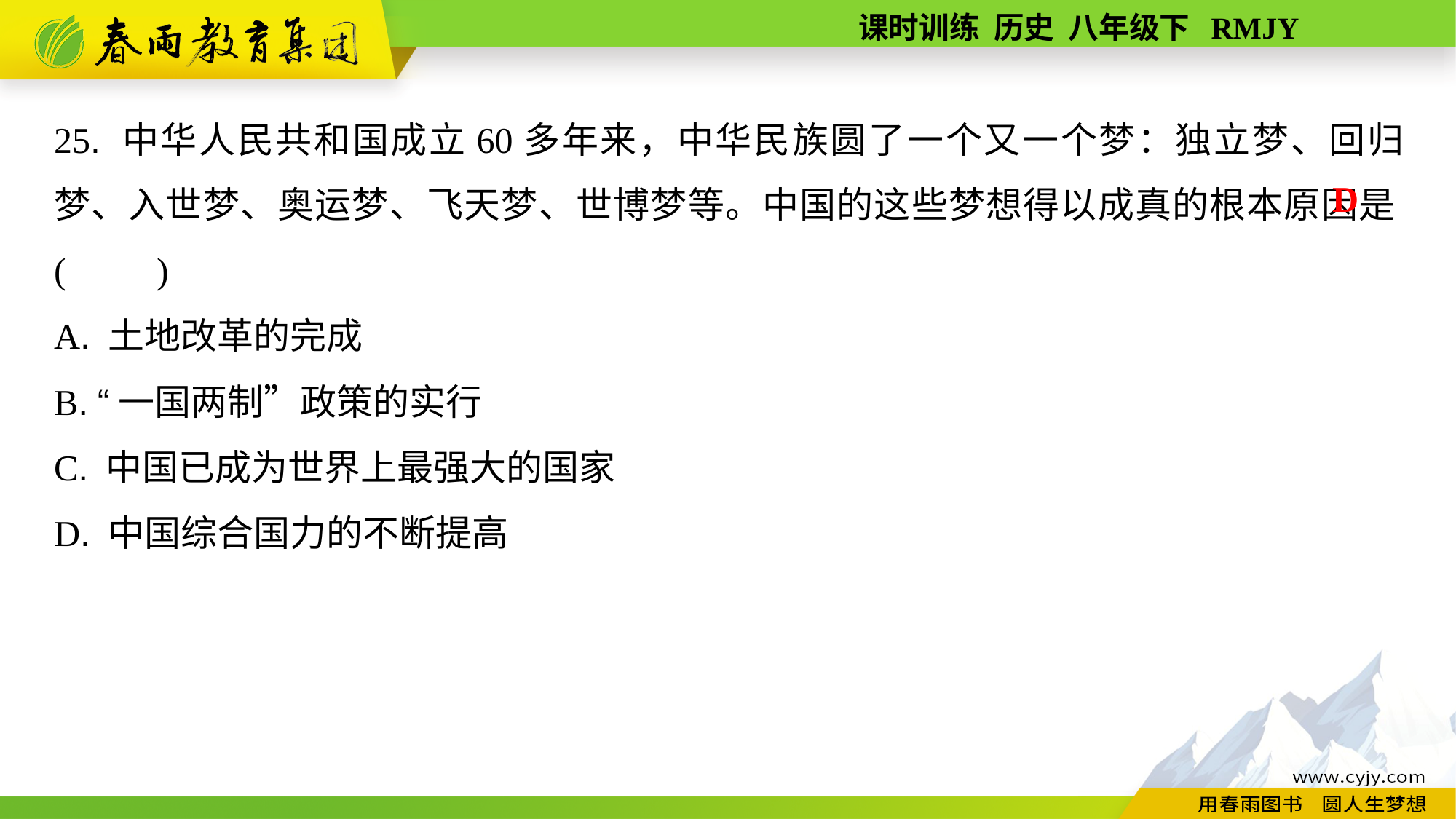

25. 中华人民共和国成立60多年来，中华民族圆了一个又一个梦：独立梦、回归梦、入世梦、奥运梦、飞天梦、世博梦等。中国的这些梦想得以成真的根本原因是(　　)
A. 土地改革的完成
B. “一国两制”政策的实行
C. 中国已成为世界上最强大的国家
D. 中国综合国力的不断提高
D